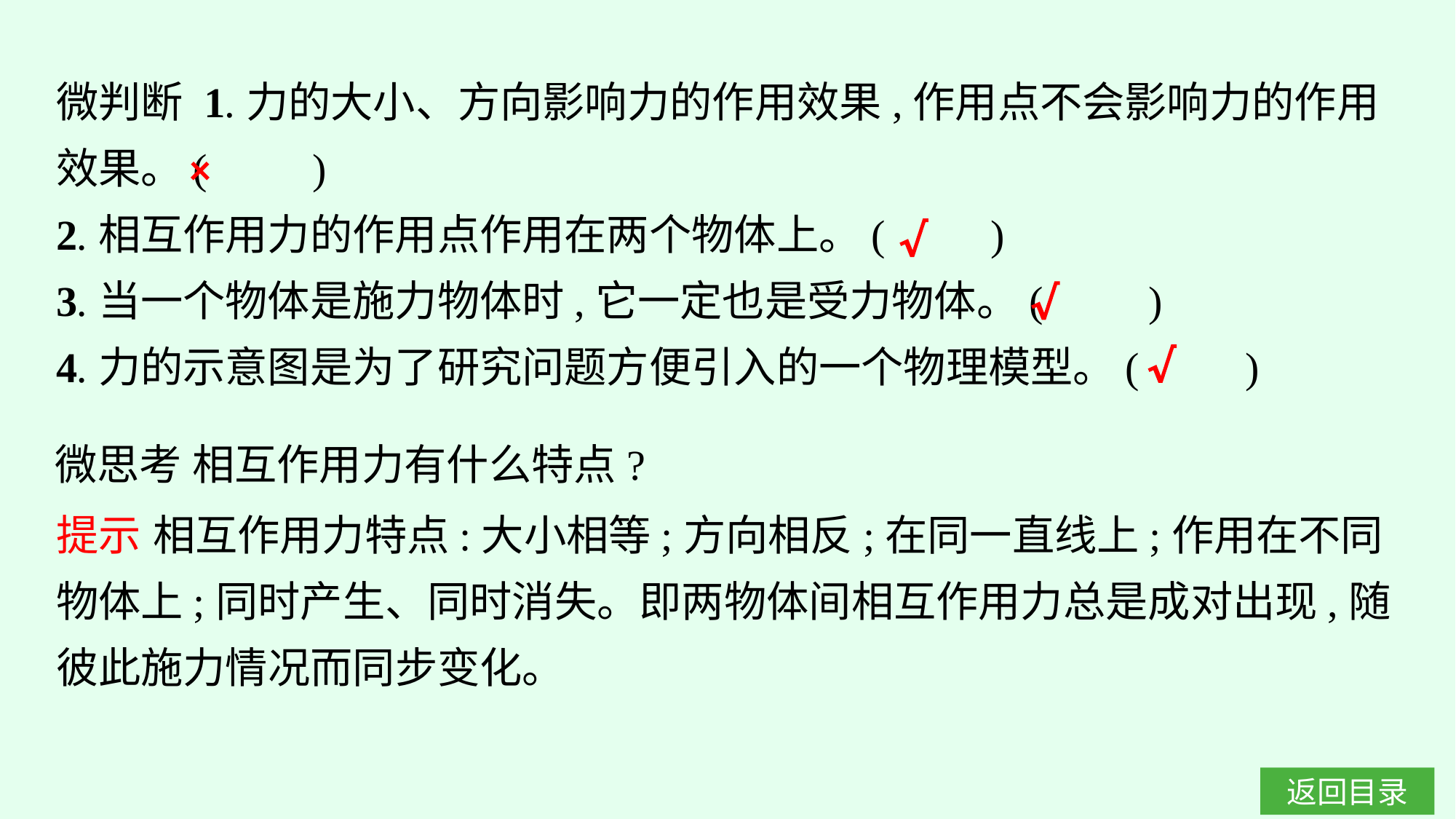

微判断 1.力的大小、方向影响力的作用效果,作用点不会影响力的作用效果。(　　)
2.相互作用力的作用点作用在两个物体上。(　　)
3.当一个物体是施力物体时,它一定也是受力物体。(　　)
4.力的示意图是为了研究问题方便引入的一个物理模型。(　　)
×
√
√
√
微思考 相互作用力有什么特点?
提示 相互作用力特点:大小相等;方向相反;在同一直线上;作用在不同物体上;同时产生、同时消失。即两物体间相互作用力总是成对出现,随彼此施力情况而同步变化。